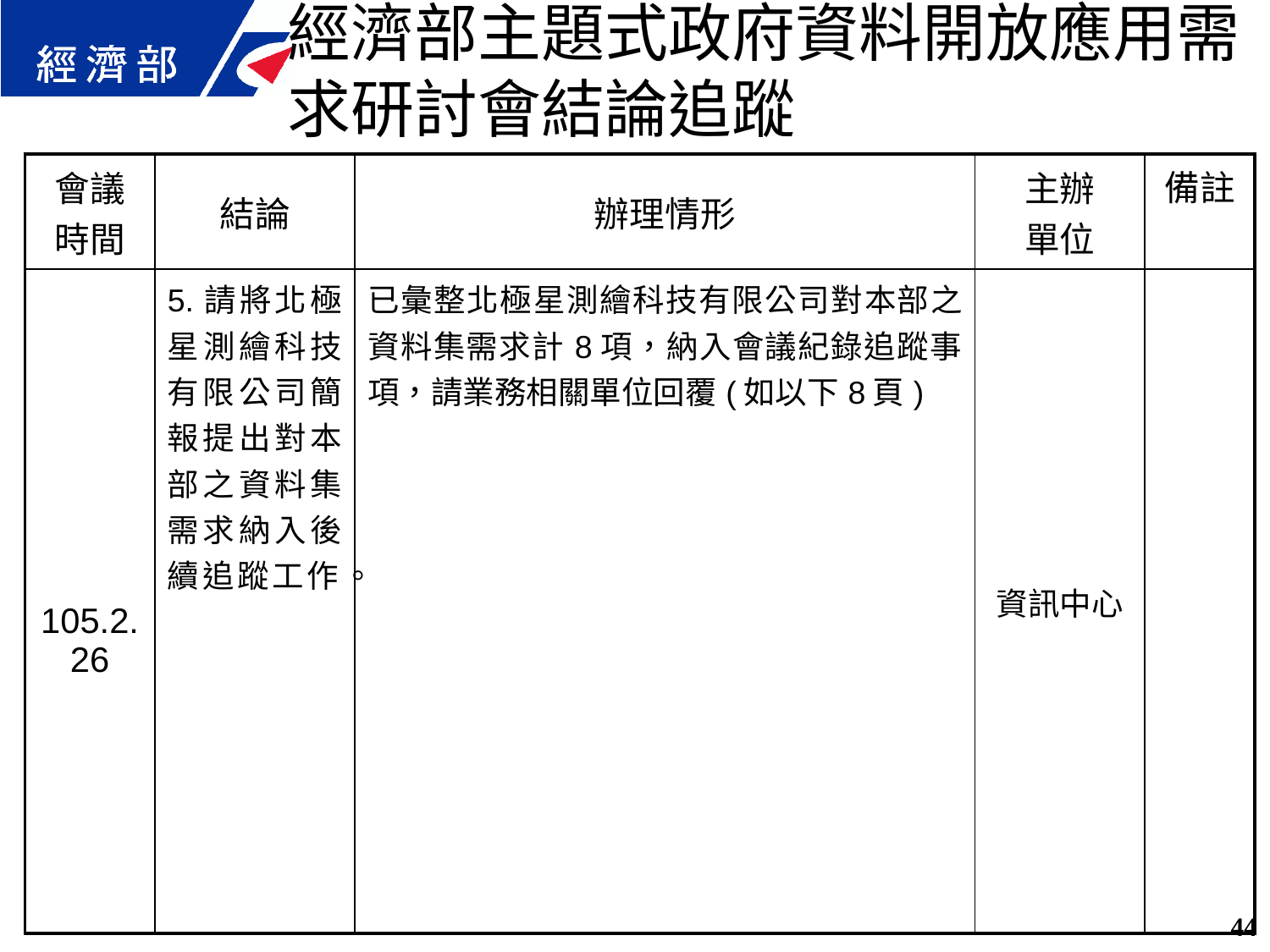

經濟部主題式政府資料開放應用需求研討會結論追蹤
| 會議 時間 | 結論 | 辦理情形 | 主辦 單位 | 備註 |
| --- | --- | --- | --- | --- |
| 105.2.26 | 5.請將北極星測繪科技有限公司簡報提出對本部之資料集需求納入後續追蹤工作。 | 已彙整北極星測繪科技有限公司對本部之資料集需求計8項，納入會議紀錄追蹤事項，請業務相關單位回覆(如以下8頁) | 資訊中心 |  |
44